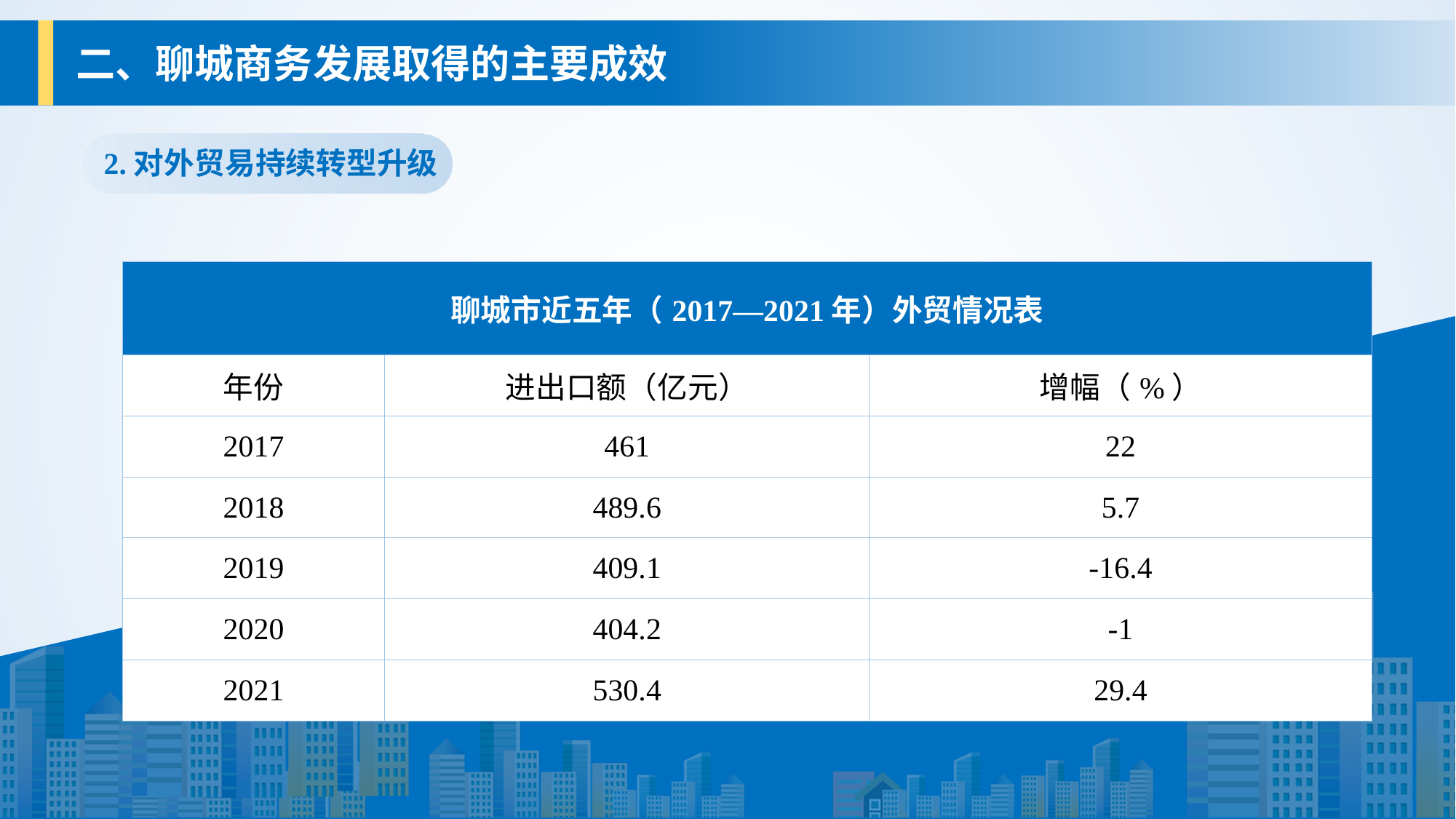

二、聊城商务发展取得的主要成效

2.对外贸易持续转型升级
| 聊城市近五年（2017—2021年）外贸情况表 |  |  |
| --- | --- | --- |
| 年份 | 进出口额（亿元） | 增幅（%） |
| 2017 | 461 | 22 |
| 2018 | 489.6 | 5.7 |
| 2019 | 409.1 | -16.4 |
| 2020 | 404.2 | -1 |
| 2021 | 530.4 | 29.4 |